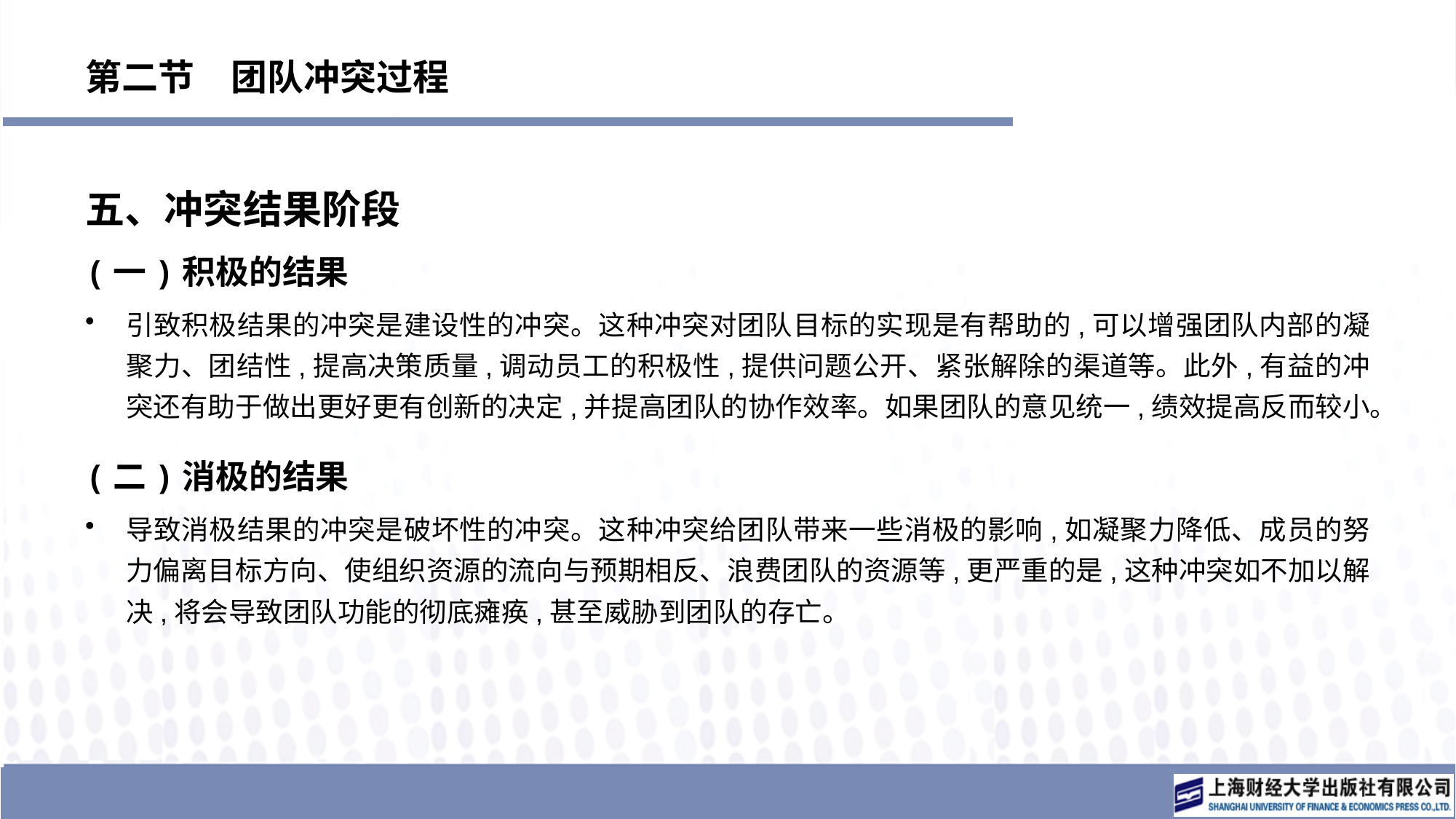

# 第二节　团队冲突过程
五、冲突结果阶段
(一)积极的结果
引致积极结果的冲突是建设性的冲突。这种冲突对团队目标的实现是有帮助的,可以增强团队内部的凝聚力、团结性,提高决策质量,调动员工的积极性,提供问题公开、紧张解除的渠道等。此外,有益的冲突还有助于做出更好更有创新的决定,并提高团队的协作效率。如果团队的意见统一,绩效提高反而较小。
(二)消极的结果
导致消极结果的冲突是破坏性的冲突。这种冲突给团队带来一些消极的影响,如凝聚力降低、成员的努力偏离目标方向、使组织资源的流向与预期相反、浪费团队的资源等,更严重的是,这种冲突如不加以解决,将会导致团队功能的彻底瘫痪,甚至威胁到团队的存亡。